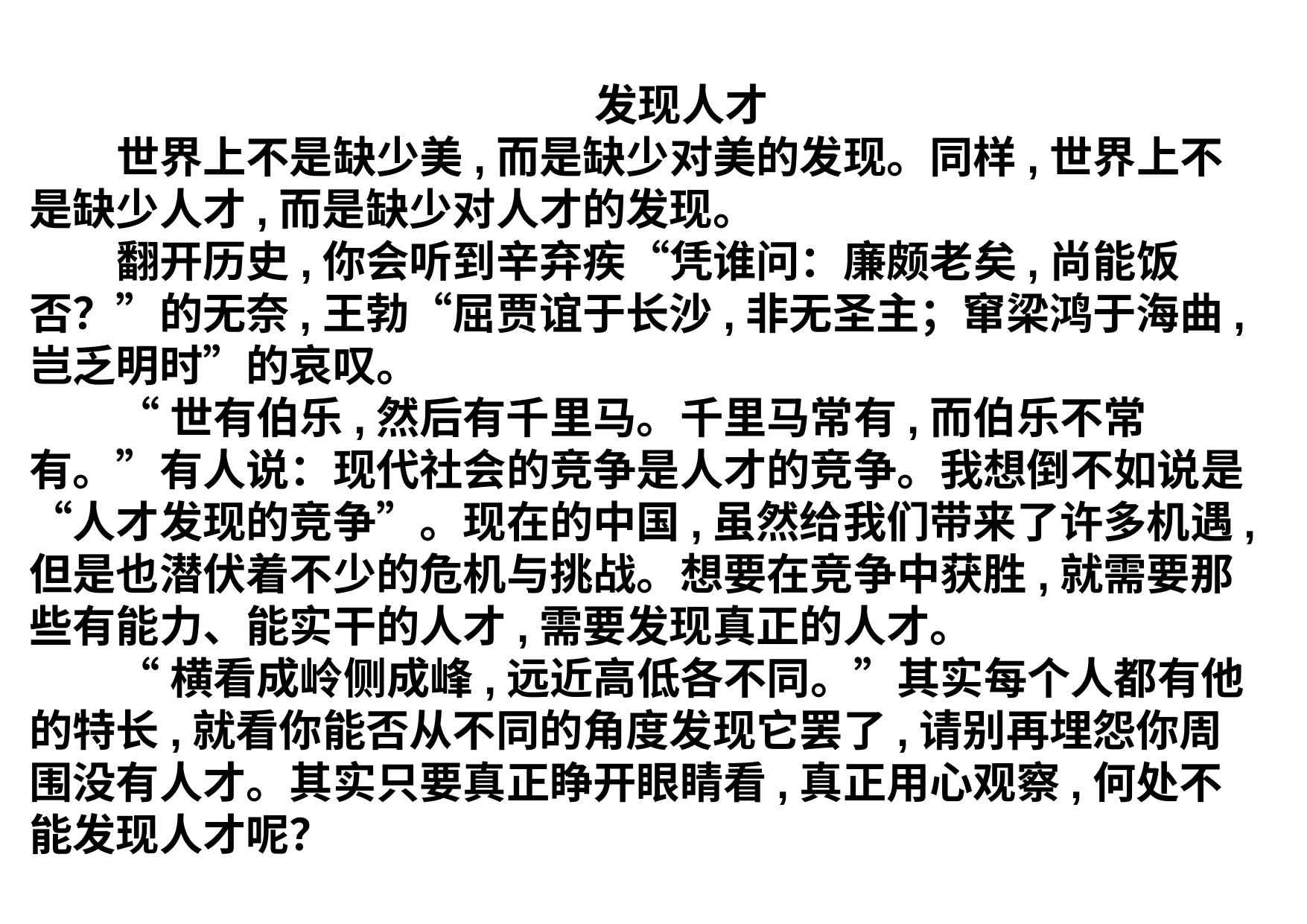

发现人才
世界上不是缺少美,而是缺少对美的发现。同样,世界上不是缺少人才,而是缺少对人才的发现。
翻开历史,你会听到辛弃疾“凭谁问：廉颇老矣,尚能饭否？”的无奈,王勃“屈贾谊于长沙,非无圣主；窜梁鸿于海曲,岂乏明时”的哀叹。
“世有伯乐,然后有千里马。千里马常有,而伯乐不常有。”有人说：现代社会的竞争是人才的竞争。我想倒不如说是“人才发现的竞争”。现在的中国,虽然给我们带来了许多机遇,但是也潜伏着不少的危机与挑战。想要在竞争中获胜,就需要那些有能力、能实干的人才,需要发现真正的人才。
“横看成岭侧成峰,远近高低各不同。”其实每个人都有他的特长,就看你能否从不同的角度发现它罢了,请别再埋怨你周围没有人才。其实只要真正睁开眼睛看,真正用心观察,何处不能发现人才呢？